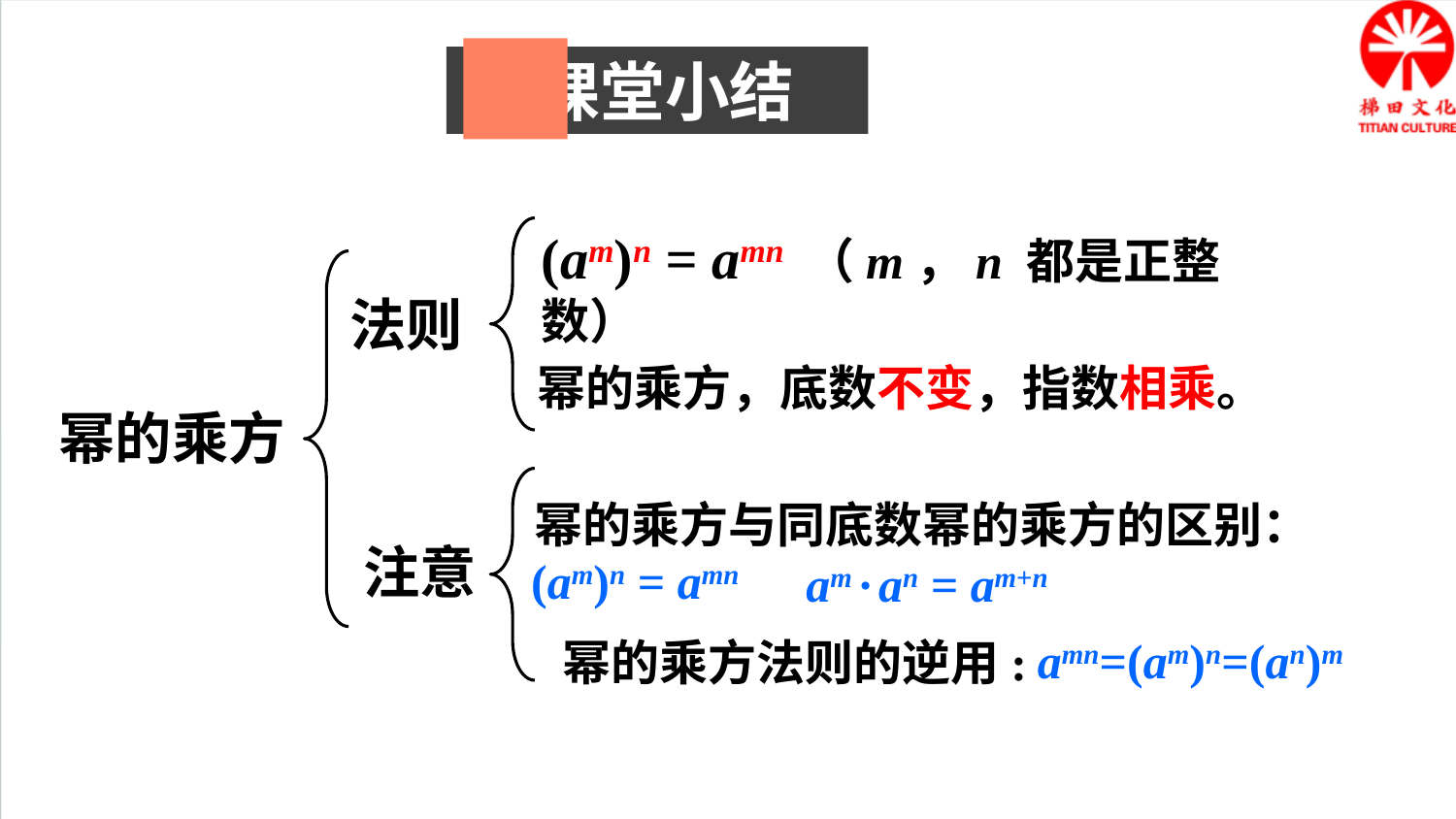

课堂小结
(am)n = amn （m，n 都是正整数）

法则

幂的乘方
幂的乘方，底数不变，指数相乘。

注意
幂的乘方与同底数幂的乘方的区别：
(am)n = amn
am · an = am+n
幂的乘方法则的逆用:
amn=(am)n=(an)m